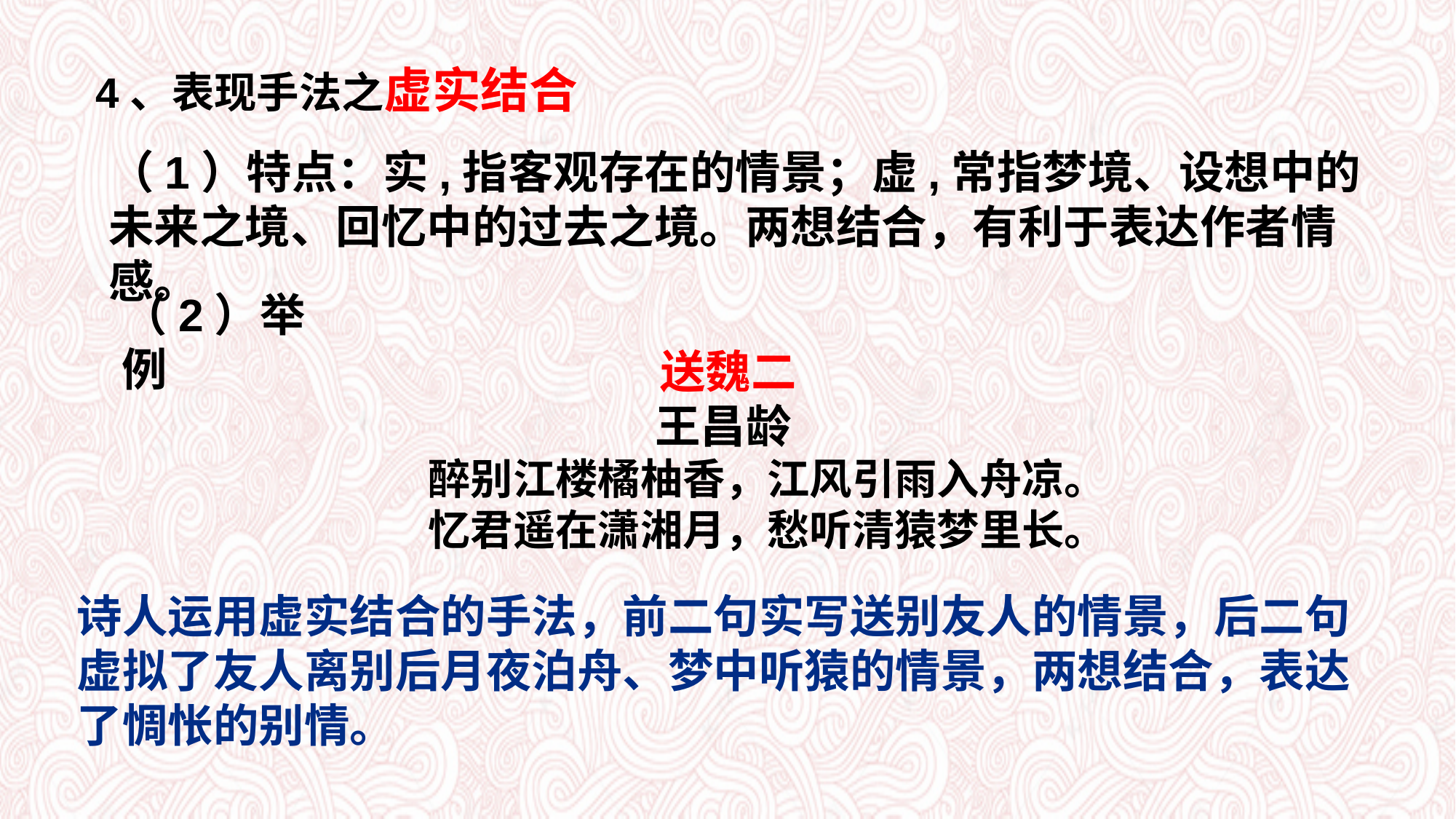

4、表现手法之虚实结合
（1）特点：实,指客观存在的情景；虚,常指梦境、设想中的未来之境、回忆中的过去之境。两想结合，有利于表达作者情感。
（2）举例
送魏二
王昌龄
       醉别江楼橘柚香，江风引雨入舟凉。
       忆君遥在潇湘月，愁听清猿梦里长。
诗人运用虚实结合的手法，前二句实写送别友人的情景，后二句虚拟了友人离别后月夜泊舟、梦中听猿的情景，两想结合，表达了惆怅的别情。